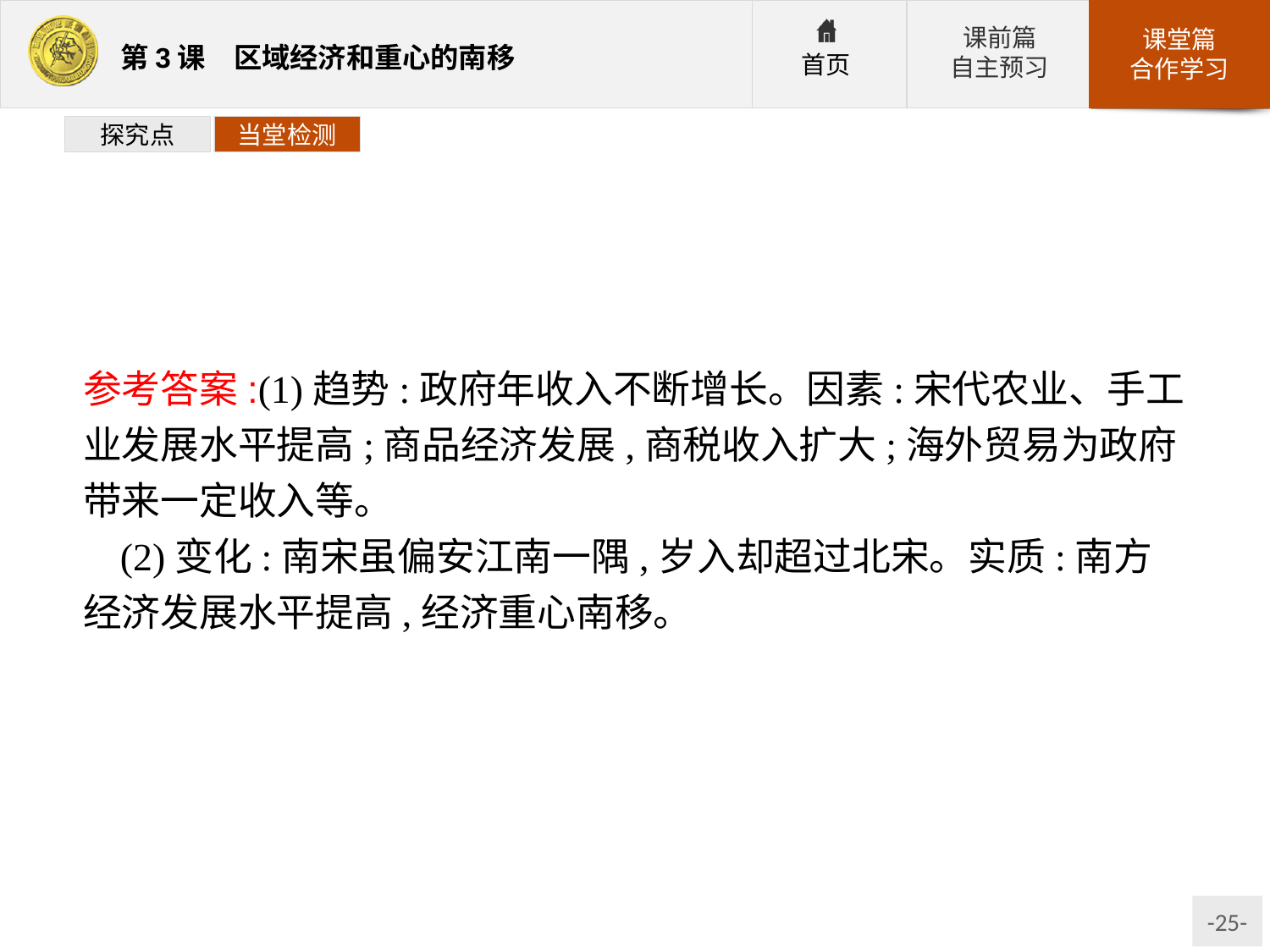

探究点
当堂检测
参考答案:(1)趋势:政府年收入不断增长。因素:宋代农业、手工业发展水平提高;商品经济发展,商税收入扩大;海外贸易为政府带来一定收入等。
(2)变化:南宋虽偏安江南一隅,岁入却超过北宋。实质:南方经济发展水平提高,经济重心南移。